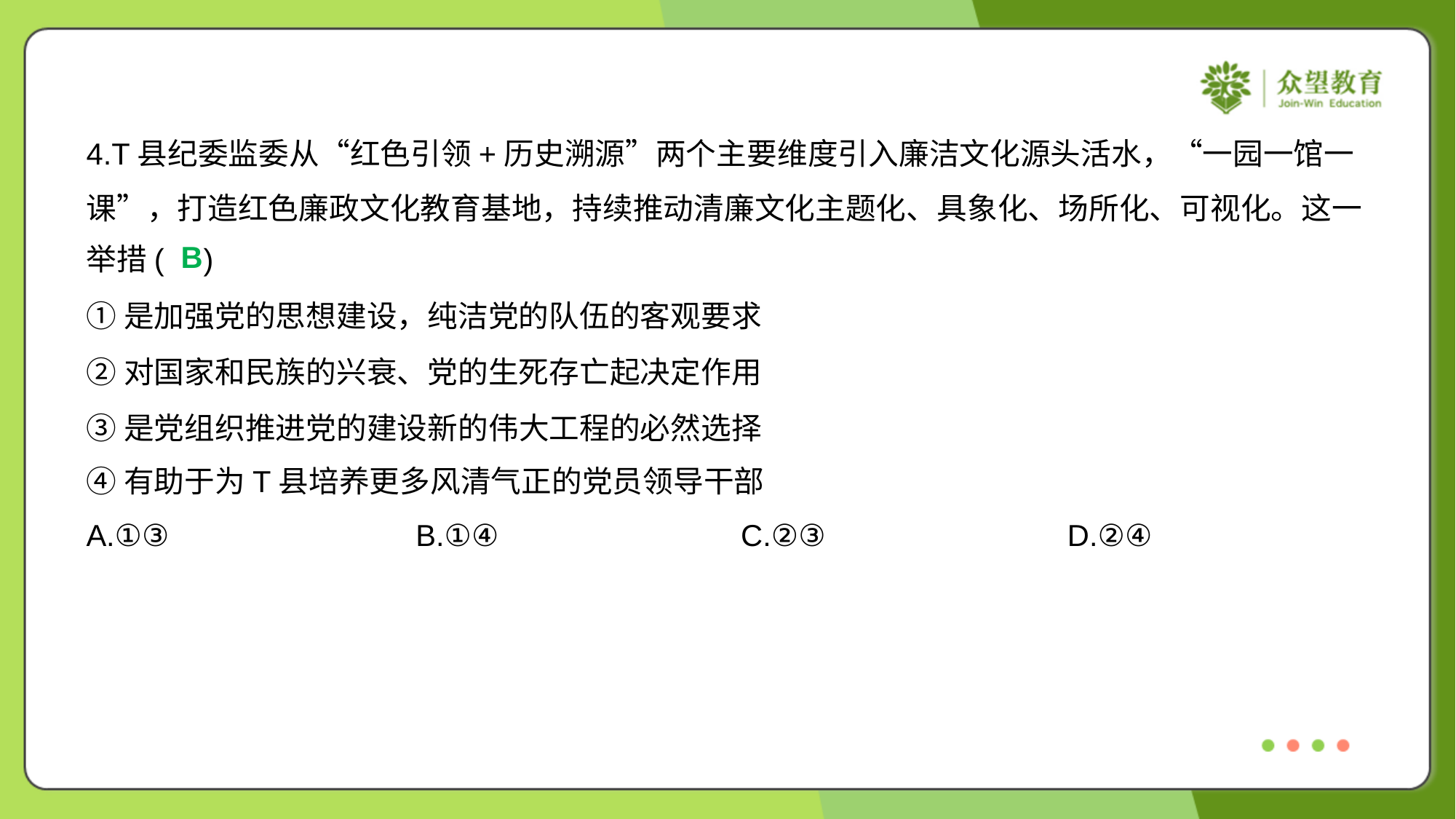

4.T县纪委监委从“红色引领+历史溯源”两个主要维度引入廉洁文化源头活水，“一园一馆一
课”，打造红色廉政文化教育基地，持续推动清廉文化主题化、具象化、场所化、可视化。这一
举措(     )
B
①是加强党的思想建设，纯洁党的队伍的客观要求
②对国家和民族的兴衰、党的生死存亡起决定作用
③是党组织推进党的建设新的伟大工程的必然选择
④有助于为T县培养更多风清气正的党员领导干部
A.①③	B.①④	C.②③	D.②④